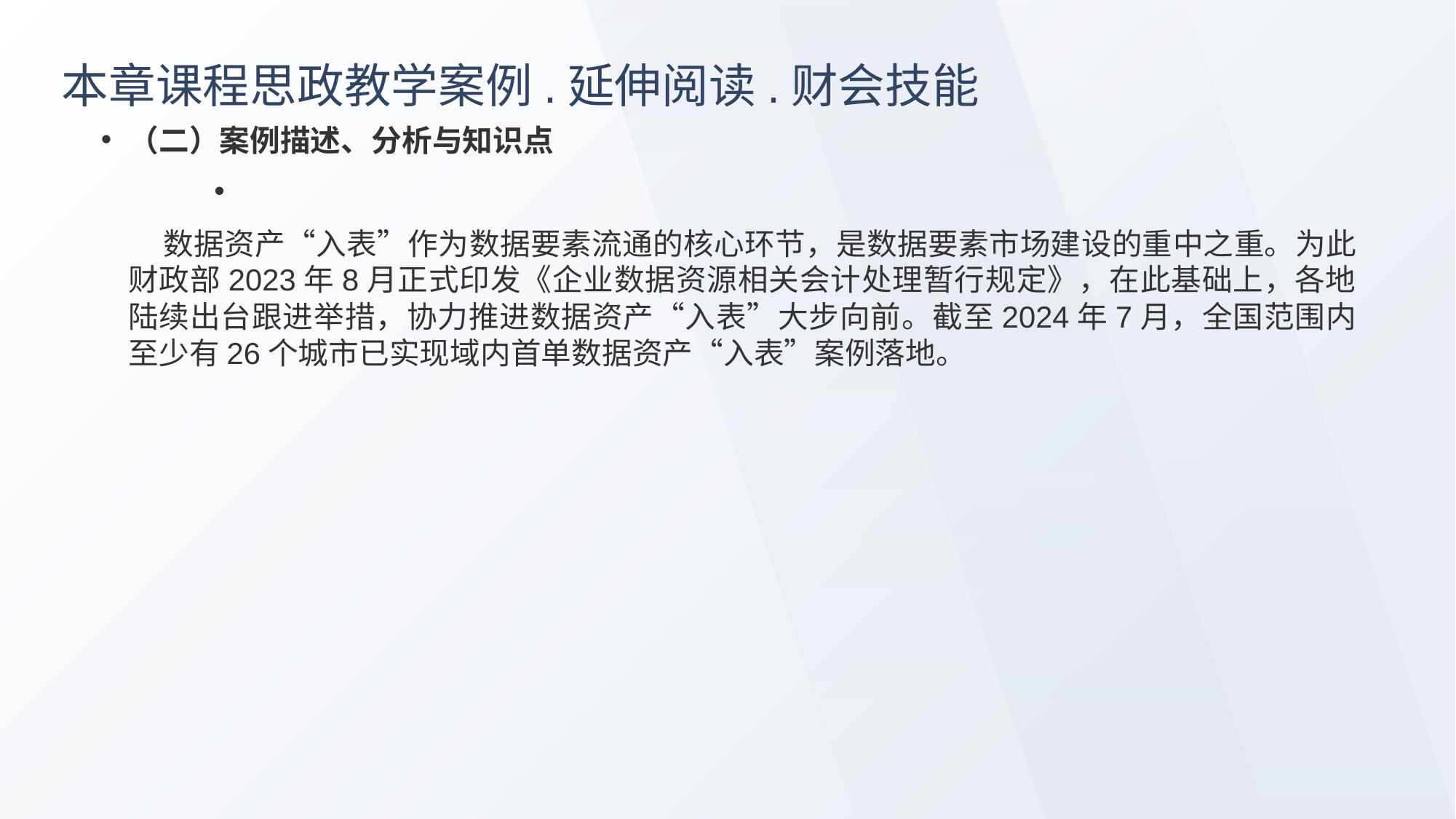

# 本章课程思政教学案例.延伸阅读.财会技能
（二）案例描述、分析与知识点

    数据资产“入表”作为数据要素流通的核心环节，是数据要素市场建设的重中之重。为此财政部2023年8月正式印发《企业数据资源相关会计处理暂行规定》，在此基础上，各地陆续出台跟进举措，协力推进数据资产“入表”大步向前。截至2024年7月，全国范围内至少有26个城市已实现域内首单数据资产“入表”案例落地。